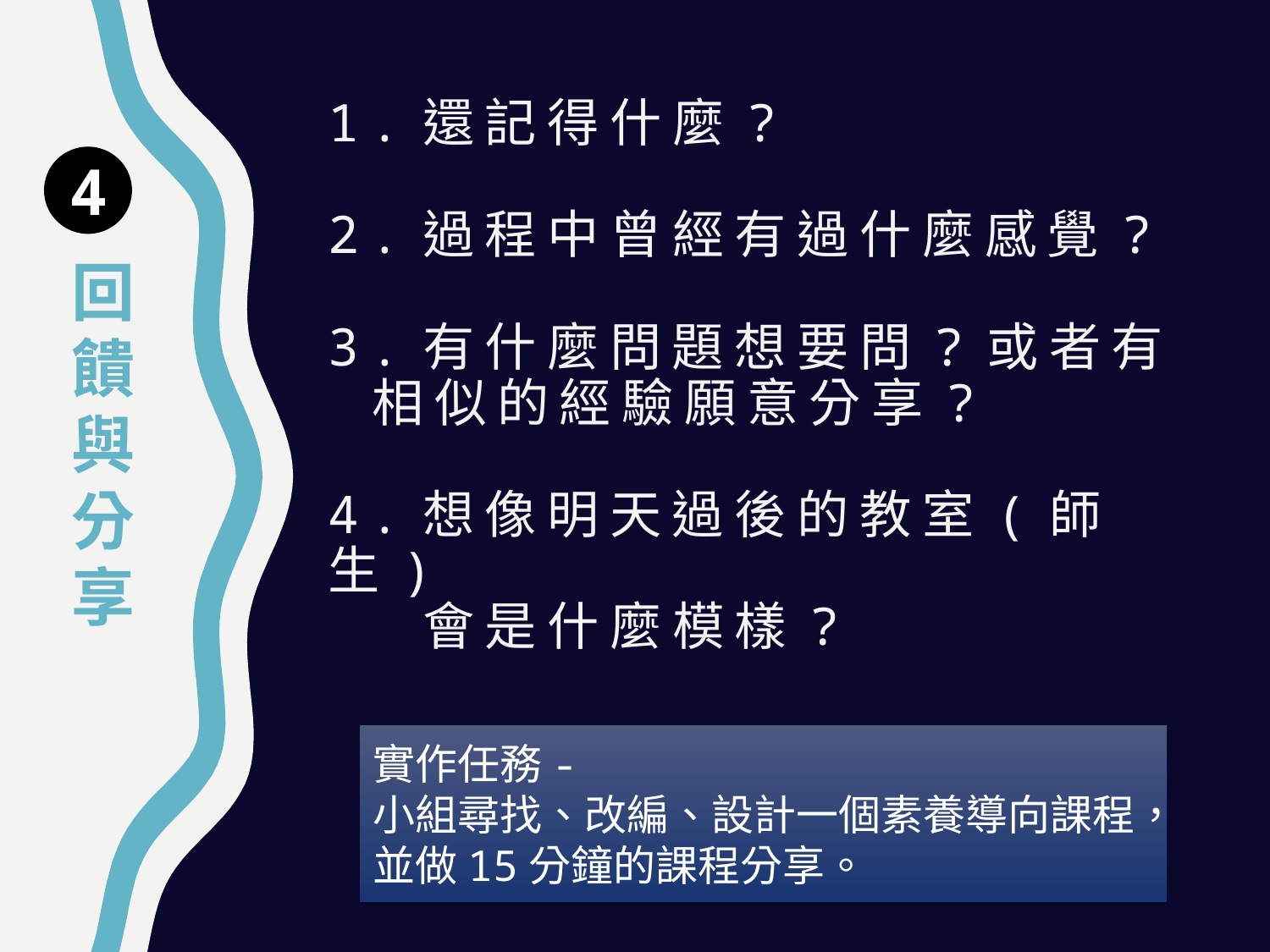

# 1.還記得什麼? 2.過程中曾經有過什麼感覺? 3.有什麼問題想要問?或者有 相似的經驗願意分享? 4.想像明天過後的教室(師生) 會是什麼模樣?
4
回饋與分享
實作任務-
小組尋找、改編、設計一個素養導向課程，並做15分鐘的課程分享。